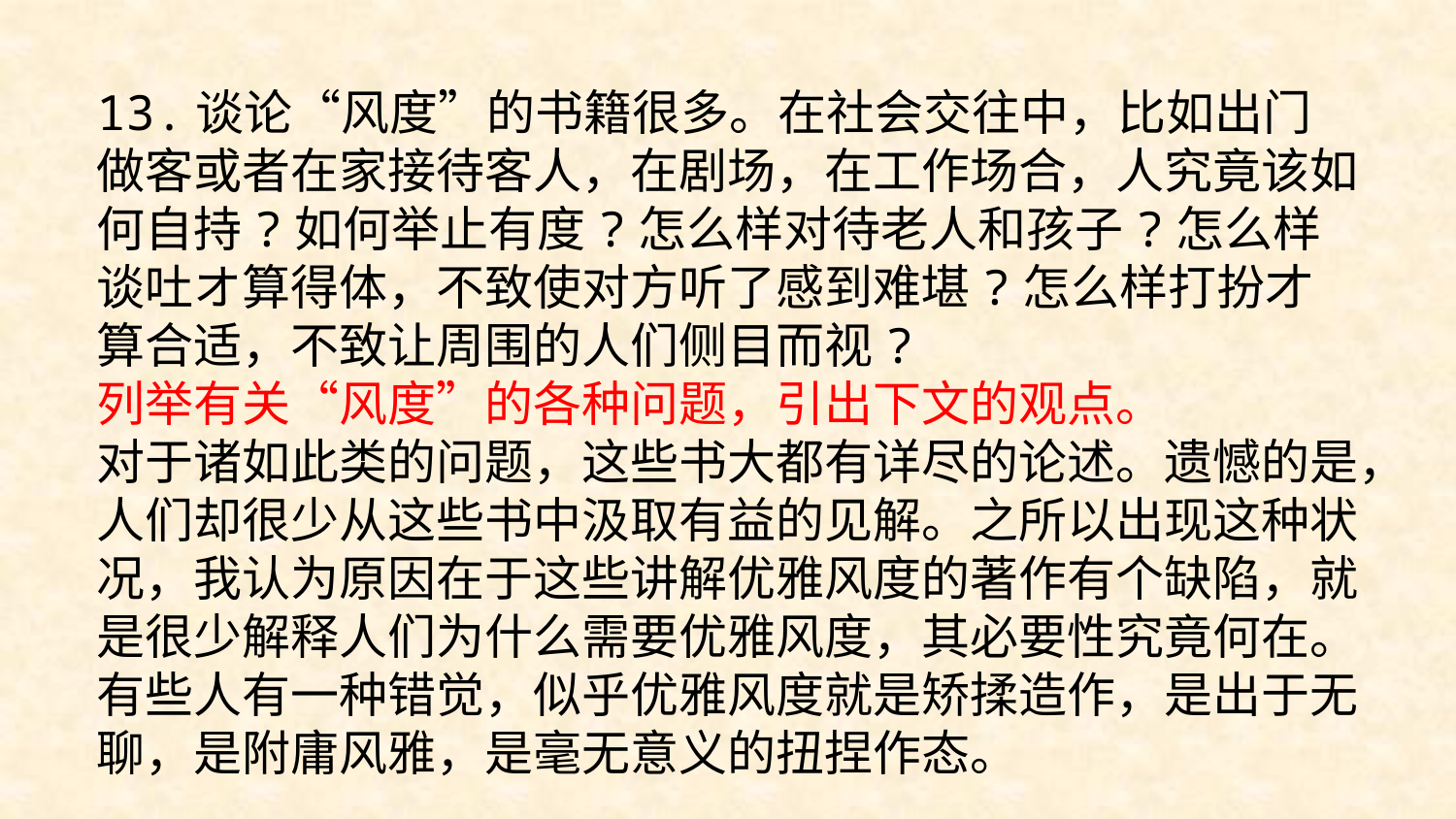

13.谈论“风度”的书籍很多。在社会交往中，比如出门做客或者在家接待客人，在剧场，在工作场合，人究竟该如何自持?如何举止有度?怎么样对待老人和孩子?怎么样谈吐オ算得体，不致使对方听了感到难堪?怎么样打扮才算合适，不致让周围的人们侧目而视?
列举有关“风度”的各种问题，引出下文的观点。
对于诸如此类的问题，这些书大都有详尽的论述。遗憾的是，人们却很少从这些书中汲取有益的见解。之所以出现这种状况，我认为原因在于这些讲解优雅风度的著作有个缺陷，就是很少解释人们为什么需要优雅风度，其必要性究竟何在。有些人有一种错觉，似乎优雅风度就是矫揉造作，是出于无聊，是附庸风雅，是毫无意义的扭捏作态。